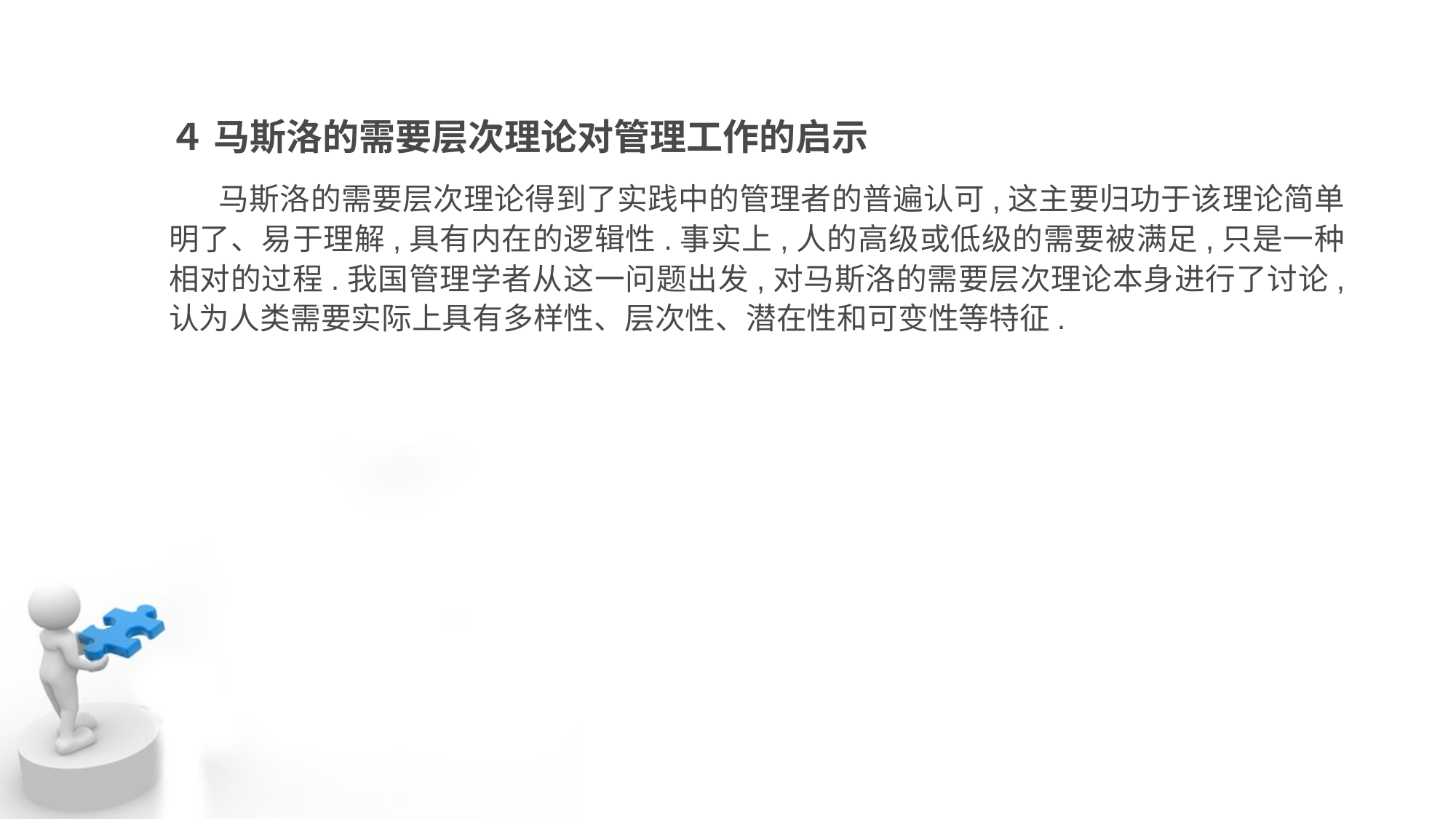

４ 马斯洛的需要层次理论对管理工作的启示
      马斯洛的需要层次理论得到了实践中的管理者的普遍认可,这主要归功于该理论简单 明了、易于理解,具有内在的逻辑性.事实上,人的高级或低级的需要被满足,只是一种 相对的过程.我国管理学者从这一问题出发,对马斯洛的需要层次理论本身进行了讨论, 认为人类需要实际上具有多样性、层次性、潜在性和可变性等特征.